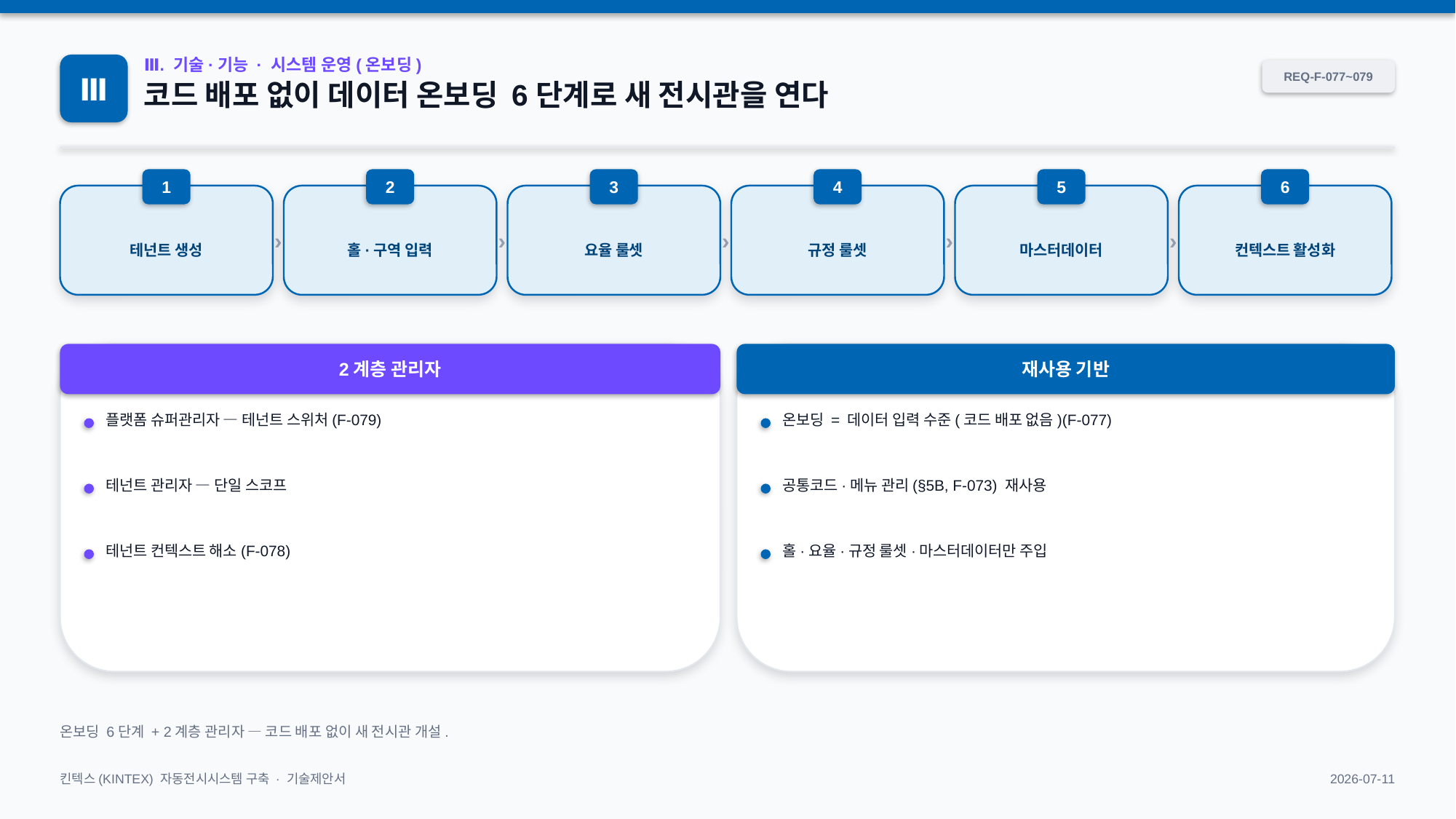

Ⅲ
Ⅲ. 기술·기능 · 시스템 운영(온보딩)

REQ-F-077~079
코드 배포 없이 데이터 온보딩 6단계로 새 전시관을 연다

1

2

3

4

5

6

›

›

›

›

›

테넌트 생성
홀·구역 입력
요율 룰셋
규정 룰셋
마스터데이터
컨텍스트 활성화

2계층 관리자

재사용 기반
플랫폼 슈퍼관리자 — 테넌트 스위처(F-079)
온보딩 = 데이터 입력 수준(코드 배포 없음)(F-077)

테넌트 관리자 — 단일 스코프
공통코드·메뉴 관리(§5B, F-073) 재사용

테넌트 컨텍스트 해소(F-078)
홀·요율·규정 룰셋·마스터데이터만 주입

온보딩 6단계 + 2계층 관리자 — 코드 배포 없이 새 전시관 개설.
킨텍스(KINTEX) 자동전시시스템 구축 · 기술제안서
2026-07-11